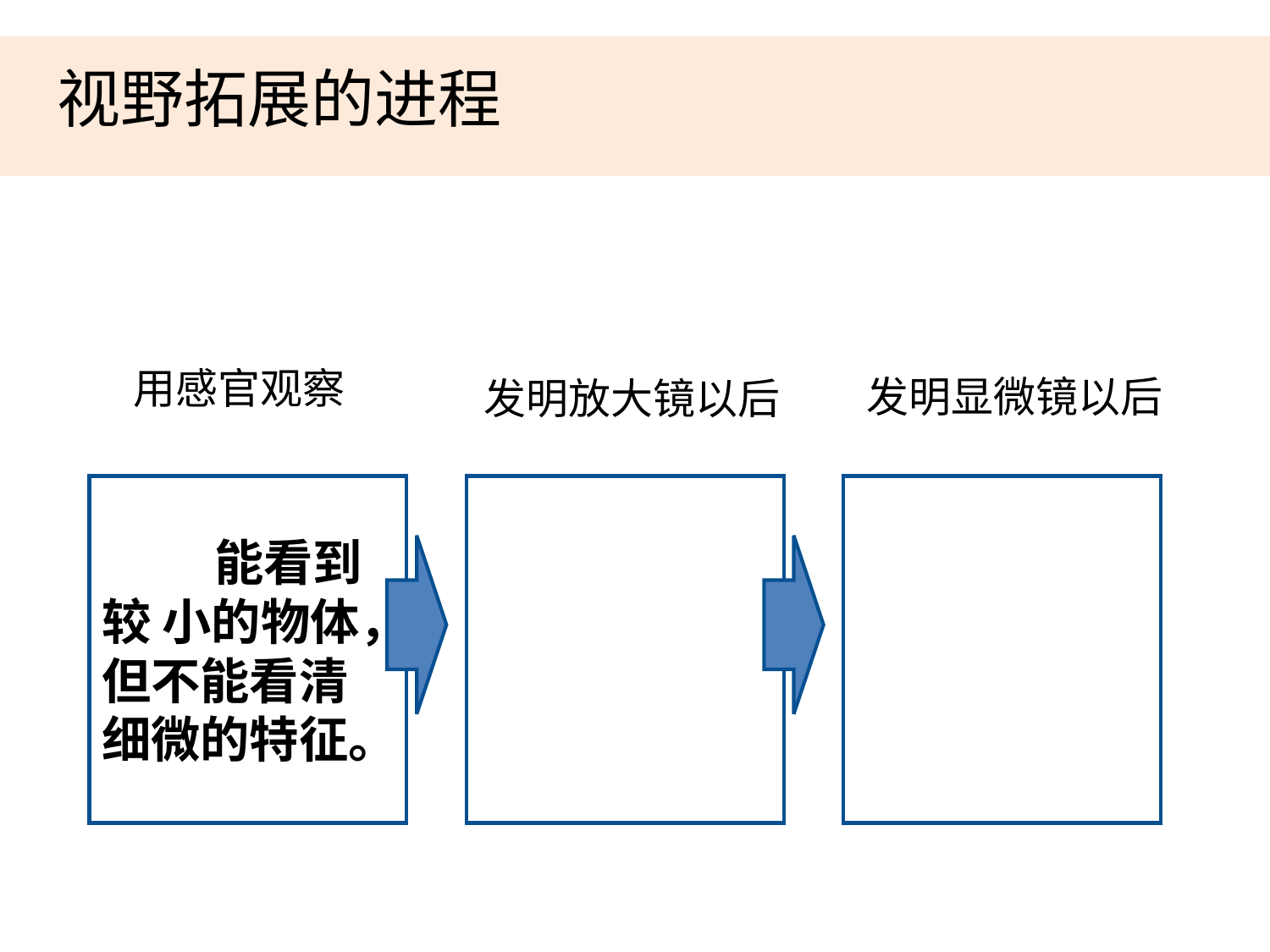

视野拓展的进程
用感官观察
发明显微镜以后
发明放大镜以后
         能看到较 小的物体，但不能看清细微的特征。
    对于事物很多细小的特征能够观察清楚。
    将许多肉眼看不到的东西放大成千上万倍后，使它们清晰的出现在人们的眼前。